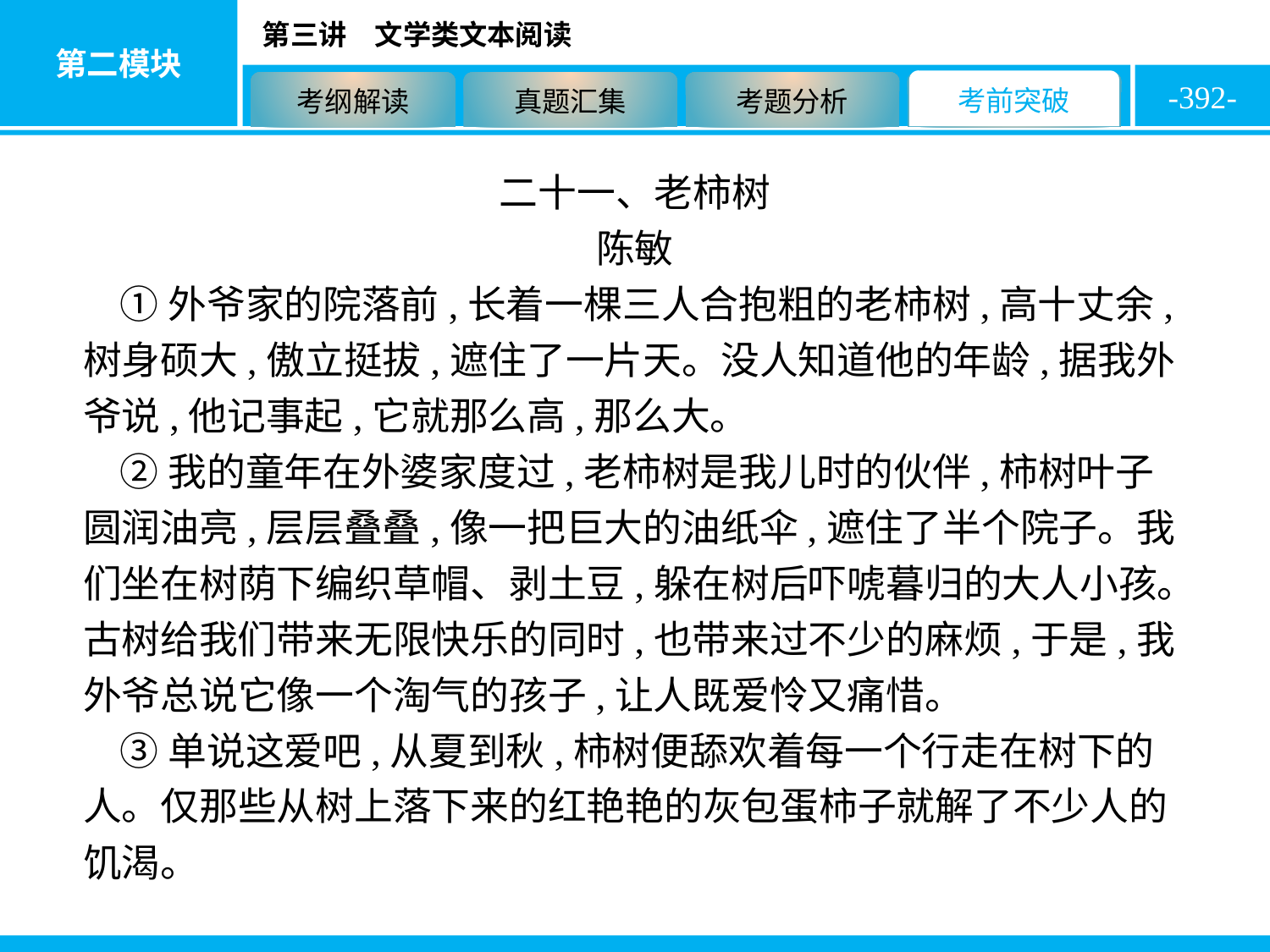

-392-
二十一、老柿树
陈敏
①外爷家的院落前,长着一棵三人合抱粗的老柿树,高十丈余,树身硕大,傲立挺拔,遮住了一片天。没人知道他的年龄,据我外爷说,他记事起,它就那么高,那么大。
②我的童年在外婆家度过,老柿树是我儿时的伙伴,柿树叶子圆润油亮,层层叠叠,像一把巨大的油纸伞,遮住了半个院子。我们坐在树荫下编织草帽、剥土豆,躲在树后吓唬暮归的大人小孩。古树给我们带来无限快乐的同时,也带来过不少的麻烦,于是,我外爷总说它像一个淘气的孩子,让人既爱怜又痛惜。
③单说这爱吧,从夏到秋,柿树便舔欢着每一个行走在树下的人。仅那些从树上落下来的红艳艳的灰包蛋柿子就解了不少人的饥渴。